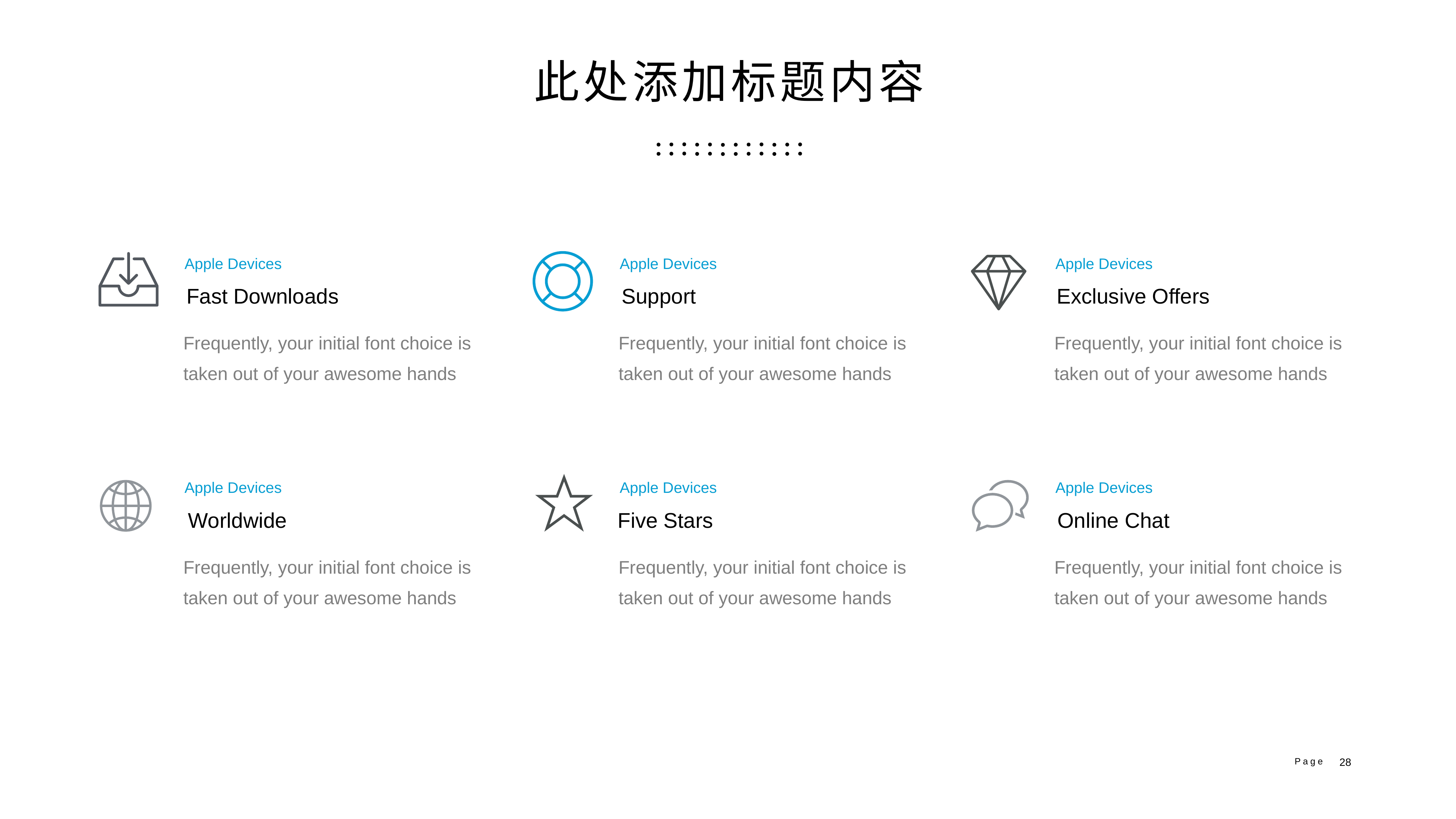

此处添加标题内容

Apple Devices

Fast Downloads
Frequently, your initial font choice is taken out of your awesome hands

Apple Devices
Support
Frequently, your initial font choice is taken out of your awesome hands
Apple Devices

Exclusive Offers
Frequently, your initial font choice is taken out of your awesome hands

Apple Devices
Five Stars
Frequently, your initial font choice is taken out of your awesome hands
Apple Devices

Worldwide
Frequently, your initial font choice is taken out of your awesome hands
Apple Devices

Online Chat
Frequently, your initial font choice is taken out of your awesome hands